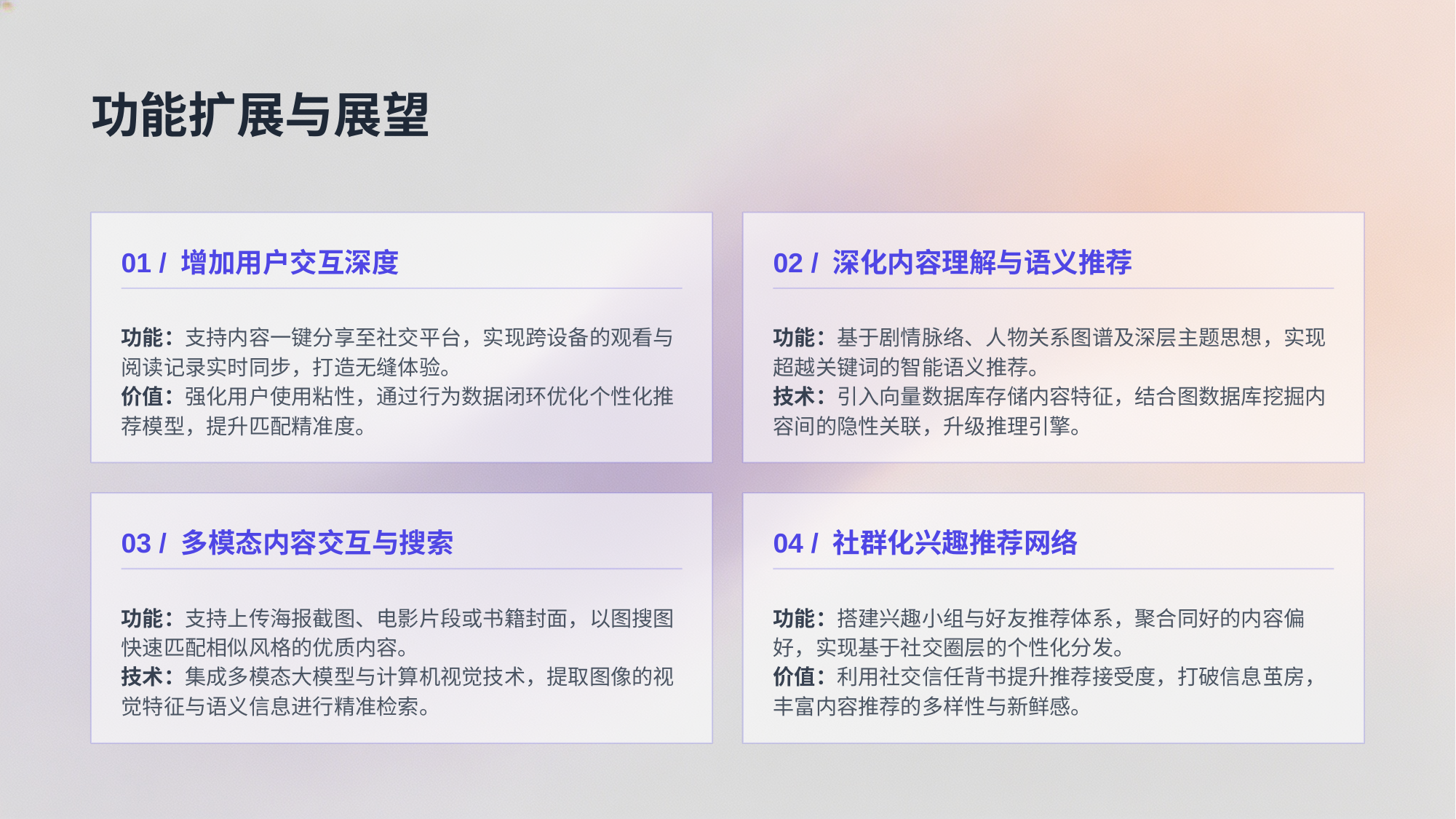

功能扩展与展望

01 / 增加用户交互深度
02 / 深化内容理解与语义推荐
功能：支持内容一键分享至社交平台，实现跨设备的观看与阅读记录实时同步，打造无缝体验。
价值：强化用户使用粘性，通过行为数据闭环优化个性化推荐模型，提升匹配精准度。
功能：基于剧情脉络、人物关系图谱及深层主题思想，实现超越关键词的智能语义推荐。
技术：引入向量数据库存储内容特征，结合图数据库挖掘内容间的隐性关联，升级推理引擎。

03 / 多模态内容交互与搜索
04 / 社群化兴趣推荐网络
功能：支持上传海报截图、电影片段或书籍封面，以图搜图快速匹配相似风格的优质内容。
技术：集成多模态大模型与计算机视觉技术，提取图像的视觉特征与语义信息进行精准检索。
功能：搭建兴趣小组与好友推荐体系，聚合同好的内容偏好，实现基于社交圈层的个性化分发。
价值：利用社交信任背书提升推荐接受度，打破信息茧房，丰富内容推荐的多样性与新鲜感。